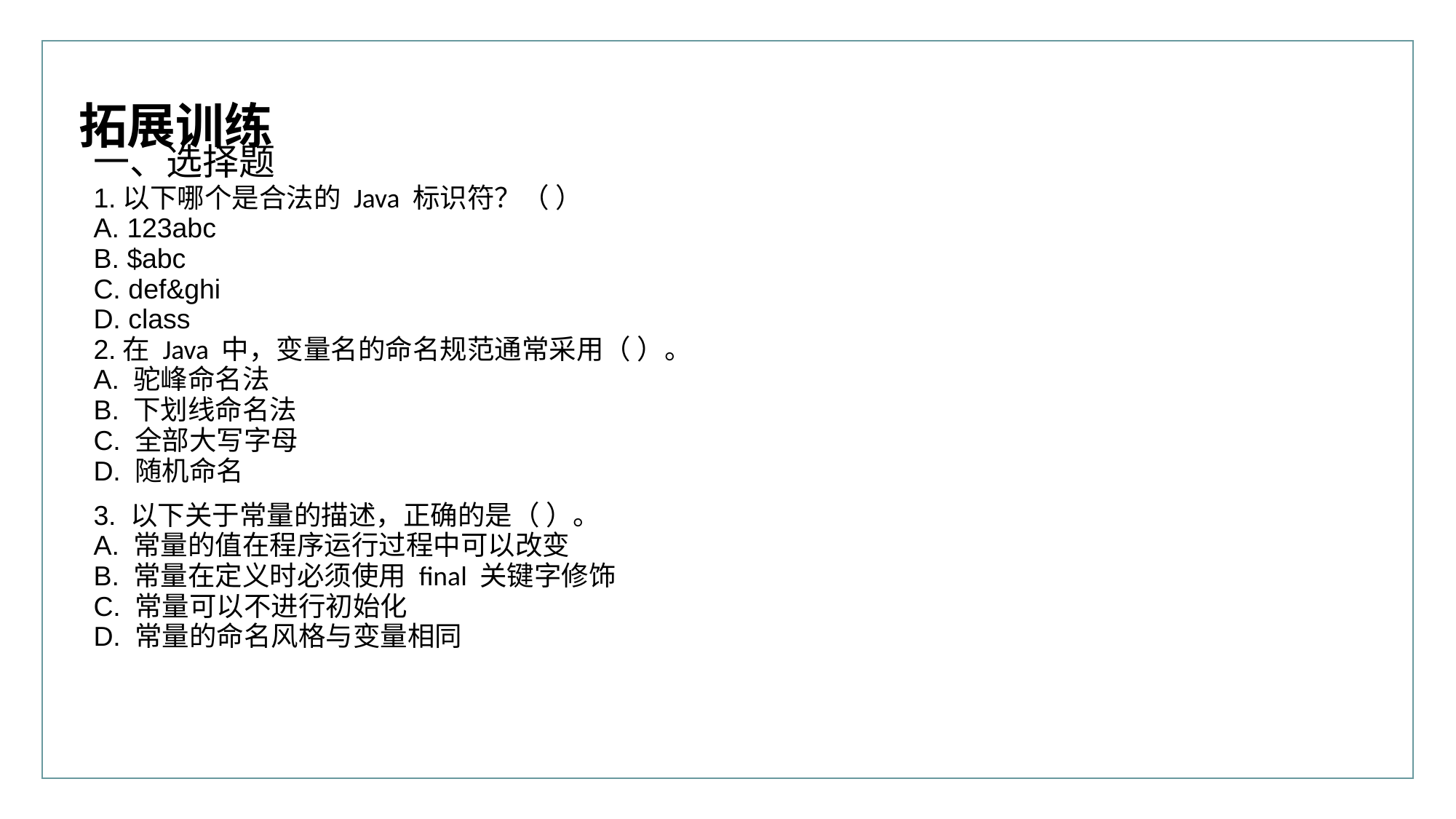

拓展训练
一、选择题
1.以下哪个是合法的 Java 标识符？（ ）
A. 123abc
B. $abc
C. def&ghi
D. class
2.在 Java 中，变量名的命名规范通常采用（ ）。
A. 驼峰命名法
B. 下划线命名法
C. 全部大写字母
D. 随机命名
3. 以下关于常量的描述，正确的是（ ）。
A. 常量的值在程序运行过程中可以改变
B. 常量在定义时必须使用 final 关键字修饰
C. 常量可以不进行初始化
D. 常量的命名风格与变量相同